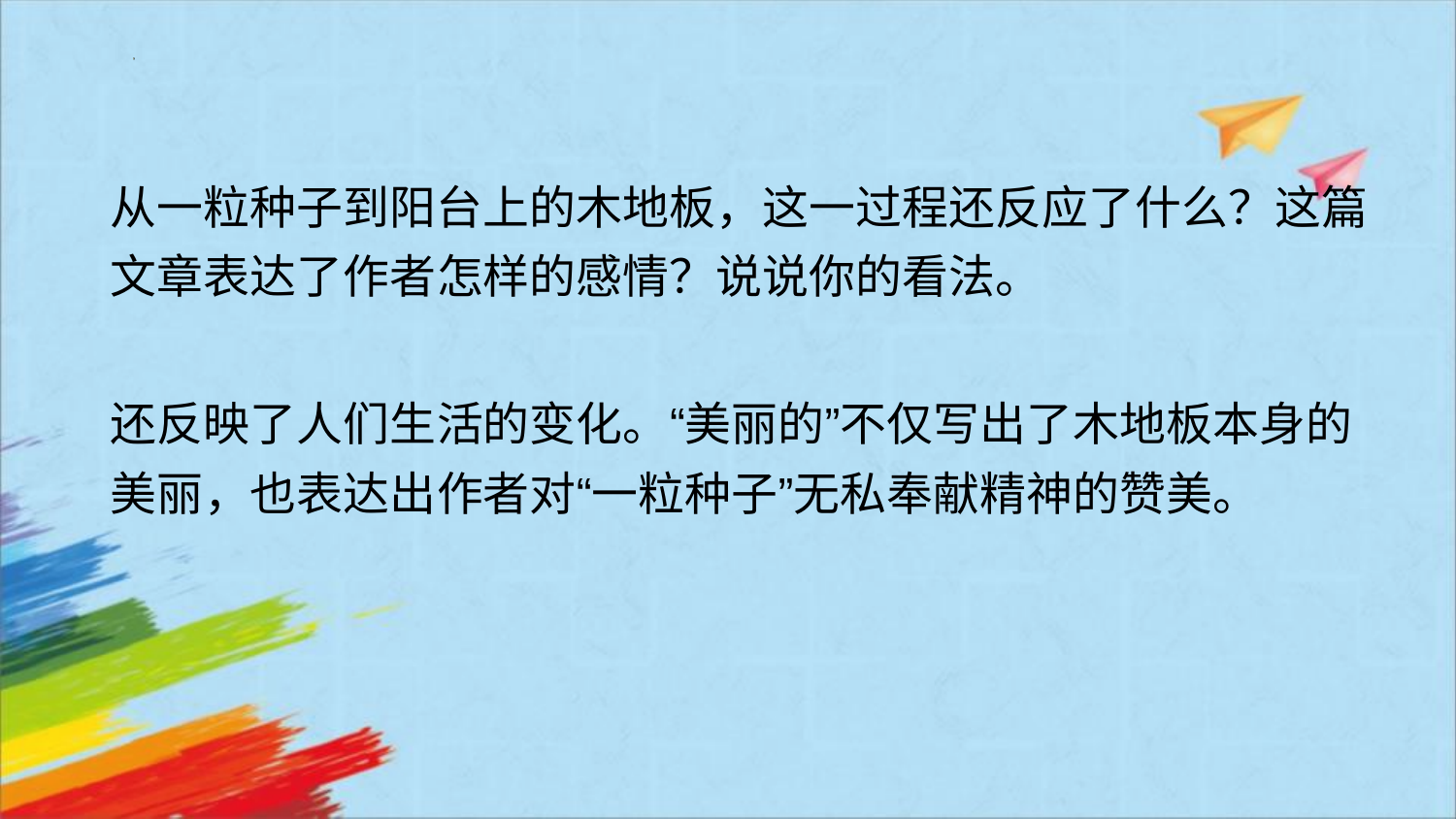

从一粒种子到阳台上的木地板，这一过程还反应了什么？这篇文章表达了作者怎样的感情？说说你的看法。
还反映了人们生活的变化。“美丽的”不仅写出了木地板本身的美丽，也表达出作者对“一粒种子”无私奉献精神的赞美。